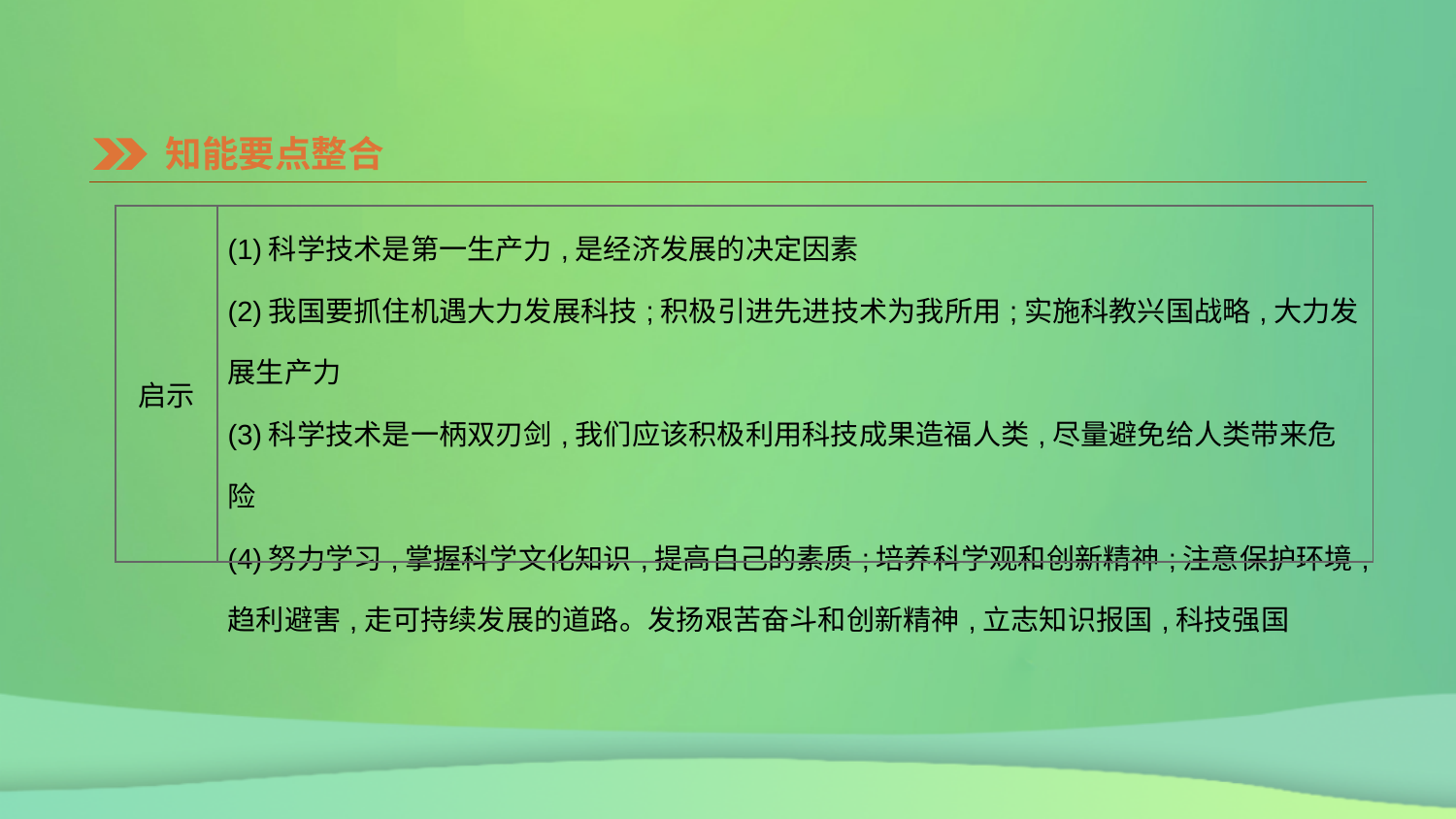

知能要点整合

| 启示 | (1)科学技术是第一生产力,是经济发展的决定因素 (2)我国要抓住机遇大力发展科技;积极引进先进技术为我所用;实施科教兴国战略,大力发展生产力 (3)科学技术是一柄双刃剑,我们应该积极利用科技成果造福人类,尽量避免给人类带来危险 (4)努力学习,掌握科学文化知识,提高自己的素质;培养科学观和创新精神;注意保护环境,趋利避害,走可持续发展的道路。发扬艰苦奋斗和创新精神,立志知识报国,科技强国 |
| --- | --- |